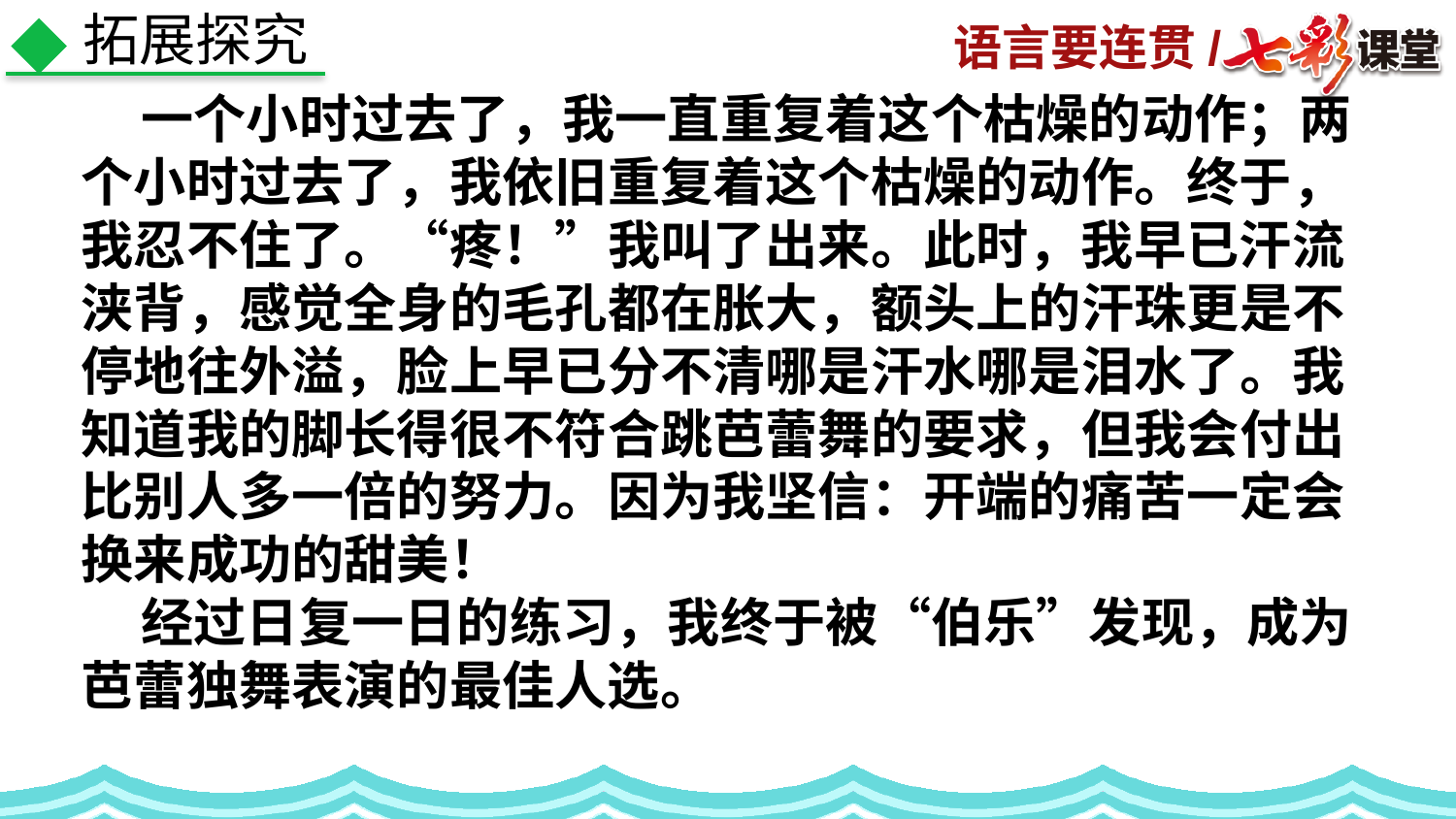

拓展探究

    一个小时过去了，我一直重复着这个枯燥的动作；两个小时过去了，我依旧重复着这个枯燥的动作。终于，我忍不住了。“疼！”我叫了出来。此时，我早已汗流浃背，感觉全身的毛孔都在胀大，额头上的汗珠更是不停地往外溢，脸上早已分不清哪是汗水哪是泪水了。我知道我的脚长得很不符合跳芭蕾舞的要求，但我会付出比别人多一倍的努力。因为我坚信：开端的痛苦一定会换来成功的甜美！
    经过日复一日的练习，我终于被“伯乐”发现，成为芭蕾独舞表演的最佳人选。